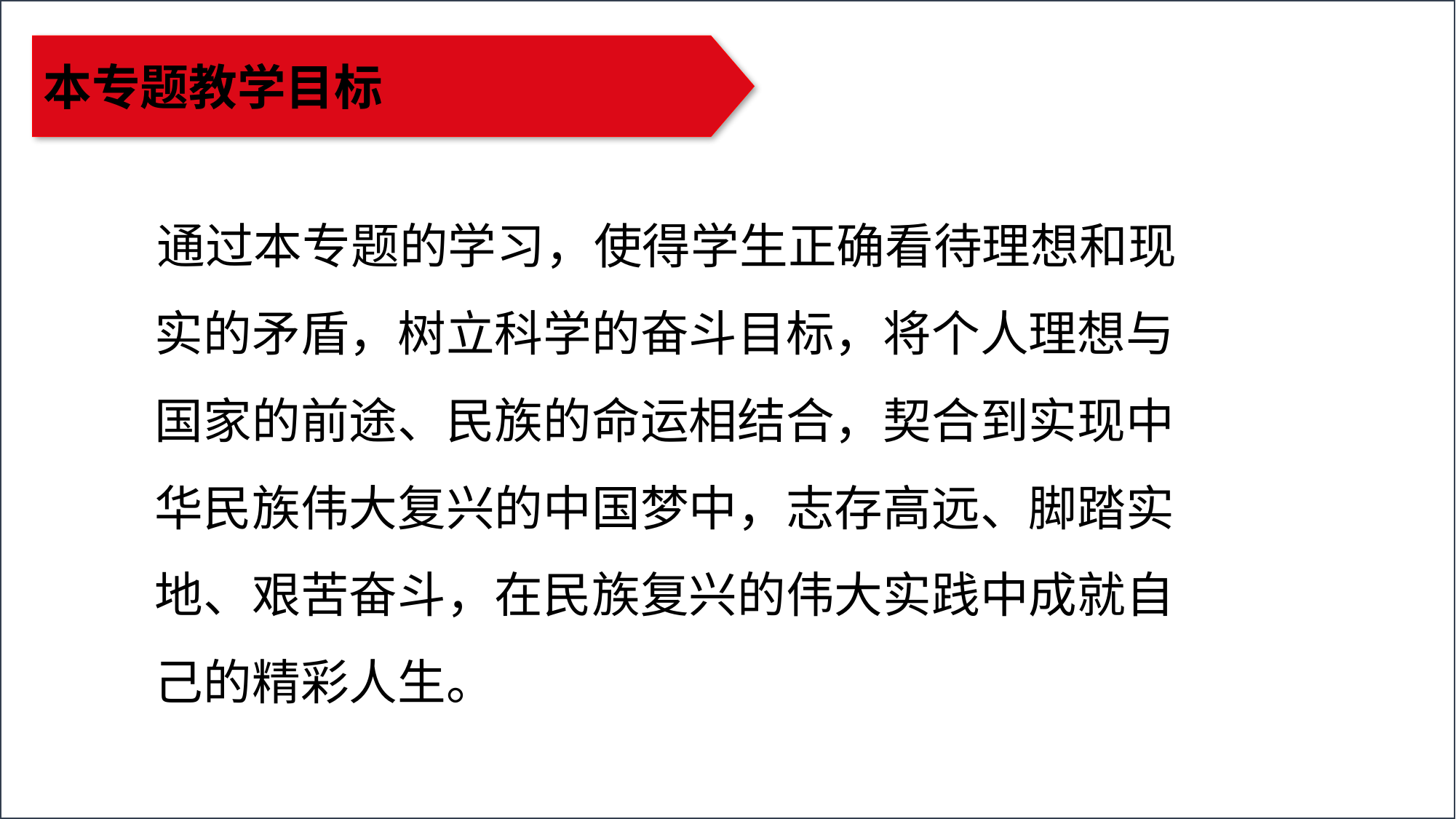

本专题教学目标
           通过本专题的学习，使得学生正确看待理想和现实的矛盾，树立科学的奋斗目标，将个人理想与国家的前途、民族的命运相结合，契合到实现中华民族伟大复兴的中国梦中，志存高远、脚踏实地、艰苦奋斗，在民族复兴的伟大实践中成就自己的精彩人生。